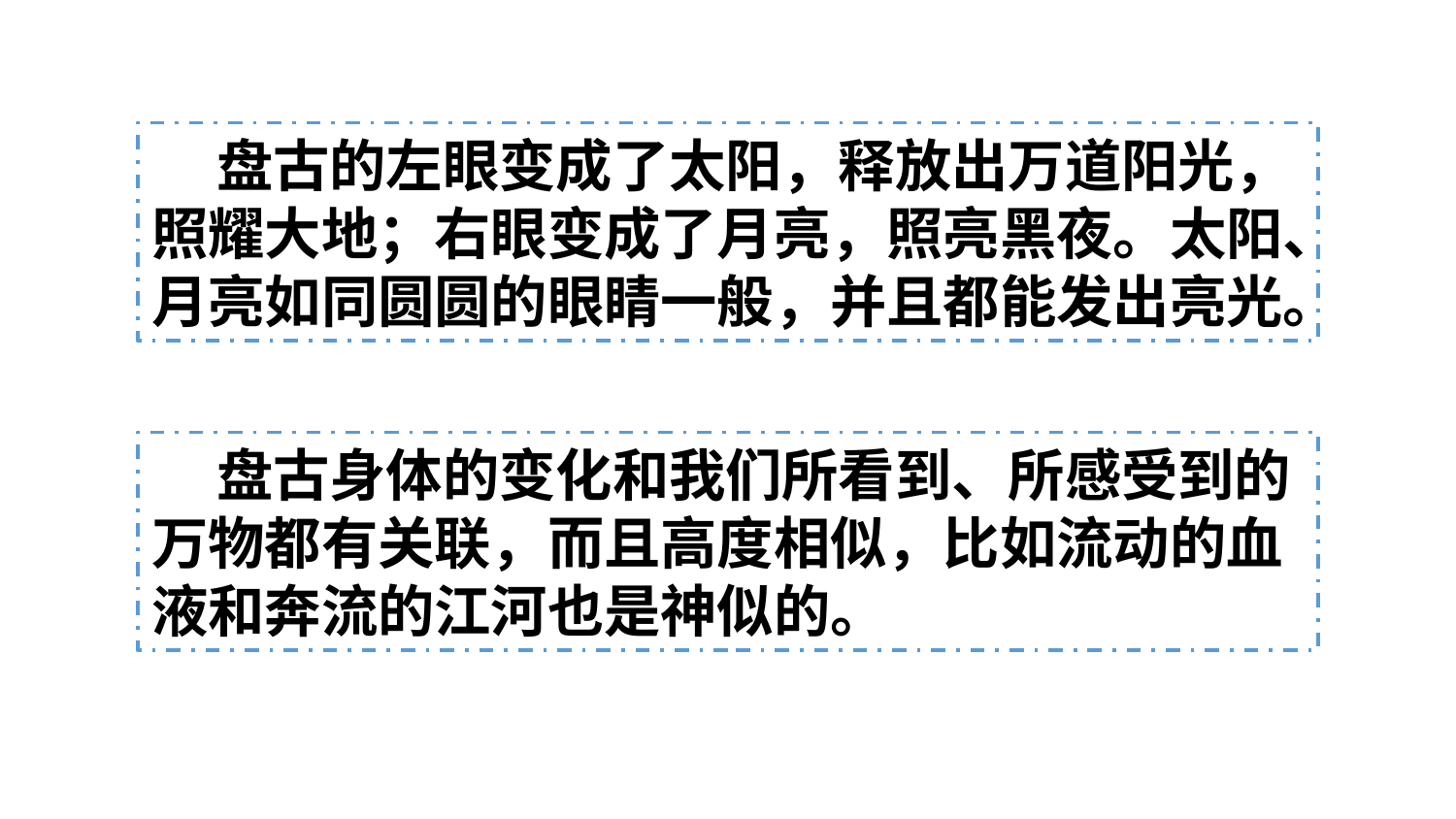

盘古的左眼变成了太阳，释放出万道阳光，照耀大地；右眼变成了月亮，照亮黑夜。太阳、月亮如同圆圆的眼睛一般，并且都能发出亮光。
    盘古身体的变化和我们所看到、所感受到的万物都有关联，而且高度相似，比如流动的血液和奔流的江河也是神似的。